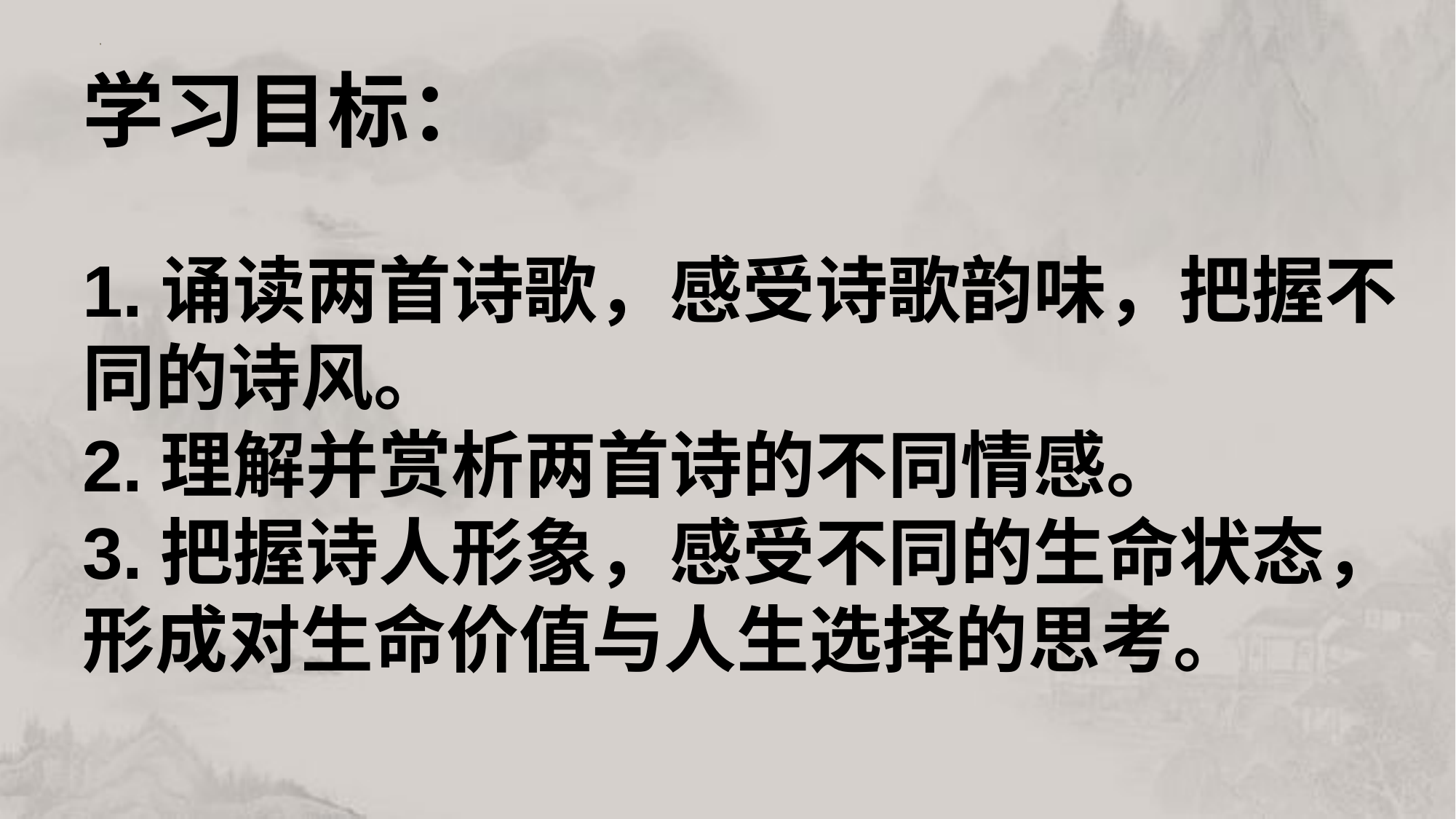

学习目标：

1.诵读两首诗歌，感受诗歌韵味，把握不同的诗风。
2.理解并赏析两首诗的不同情感。
3.把握诗人形象，感受不同的生命状态，形成对生命价值与人生选择的思考。